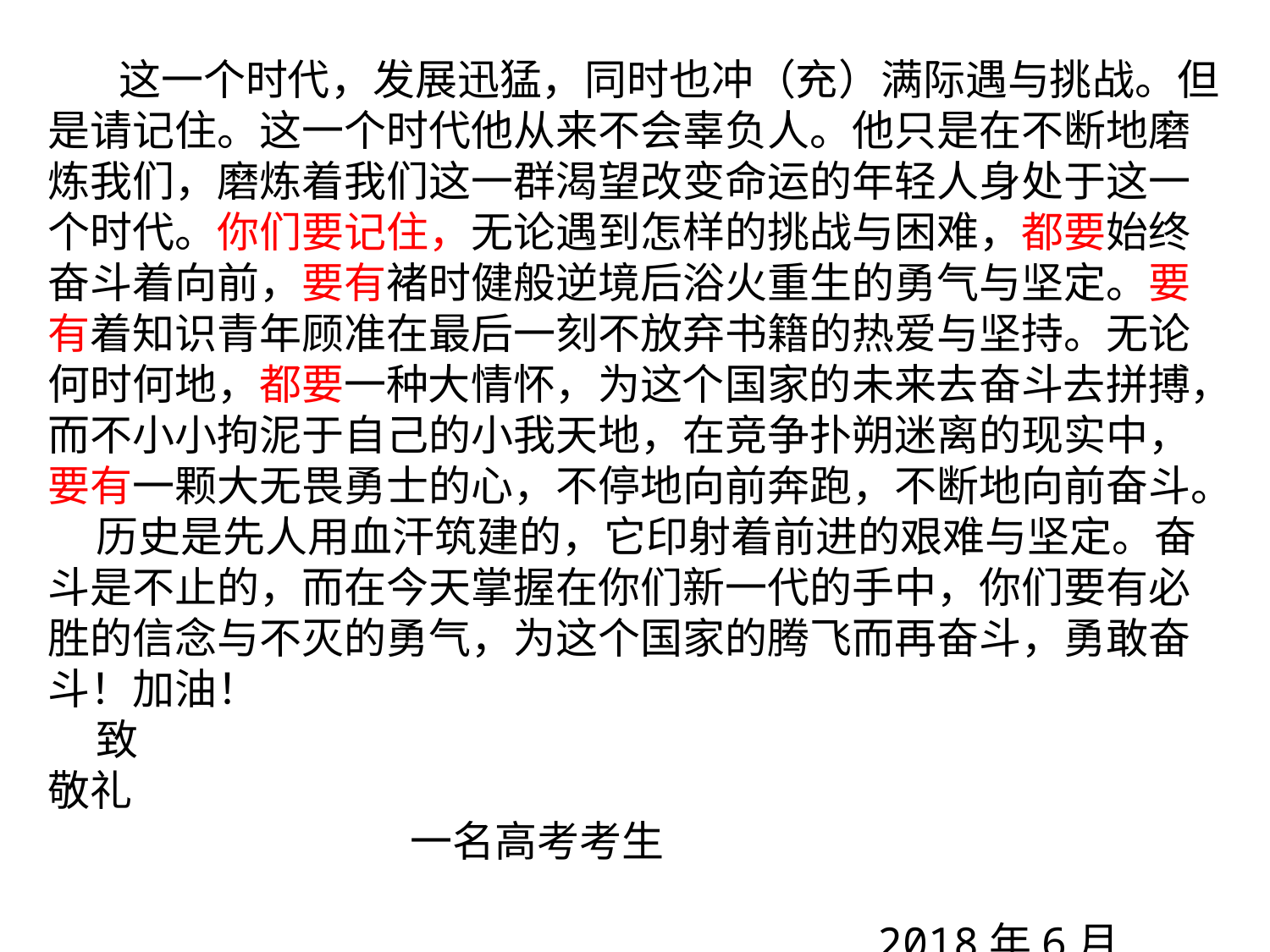

这一个时代，发展迅猛，同时也冲（充）满际遇与挑战。但是请记住。这一个时代他从来不会辜负人。他只是在不断地磨炼我们，磨炼着我们这一群渴望改变命运的年轻人身处于这一个时代。你们要记住，无论遇到怎样的挑战与困难，都要始终奋斗着向前，要有褚时健般逆境后浴火重生的勇气与坚定。要有着知识青年顾准在最后一刻不放弃书籍的热爱与坚持。无论何时何地，都要一种大情怀，为这个国家的未来去奋斗去拼搏，而不小小拘泥于自己的小我天地，在竞争扑朔迷离的现实中，要有一颗大无畏勇士的心，不停地向前奔跑，不断地向前奋斗。
    历史是先人用血汗筑建的，它印射着前进的艰难与坚定。奋斗是不止的，而在今天掌握在你们新一代的手中，你们要有必胜的信念与不灭的勇气，为这个国家的腾飞而再奋斗，勇敢奋斗！加油！
    致
敬礼
                                     一名高考考生
                                                                      2018年6月